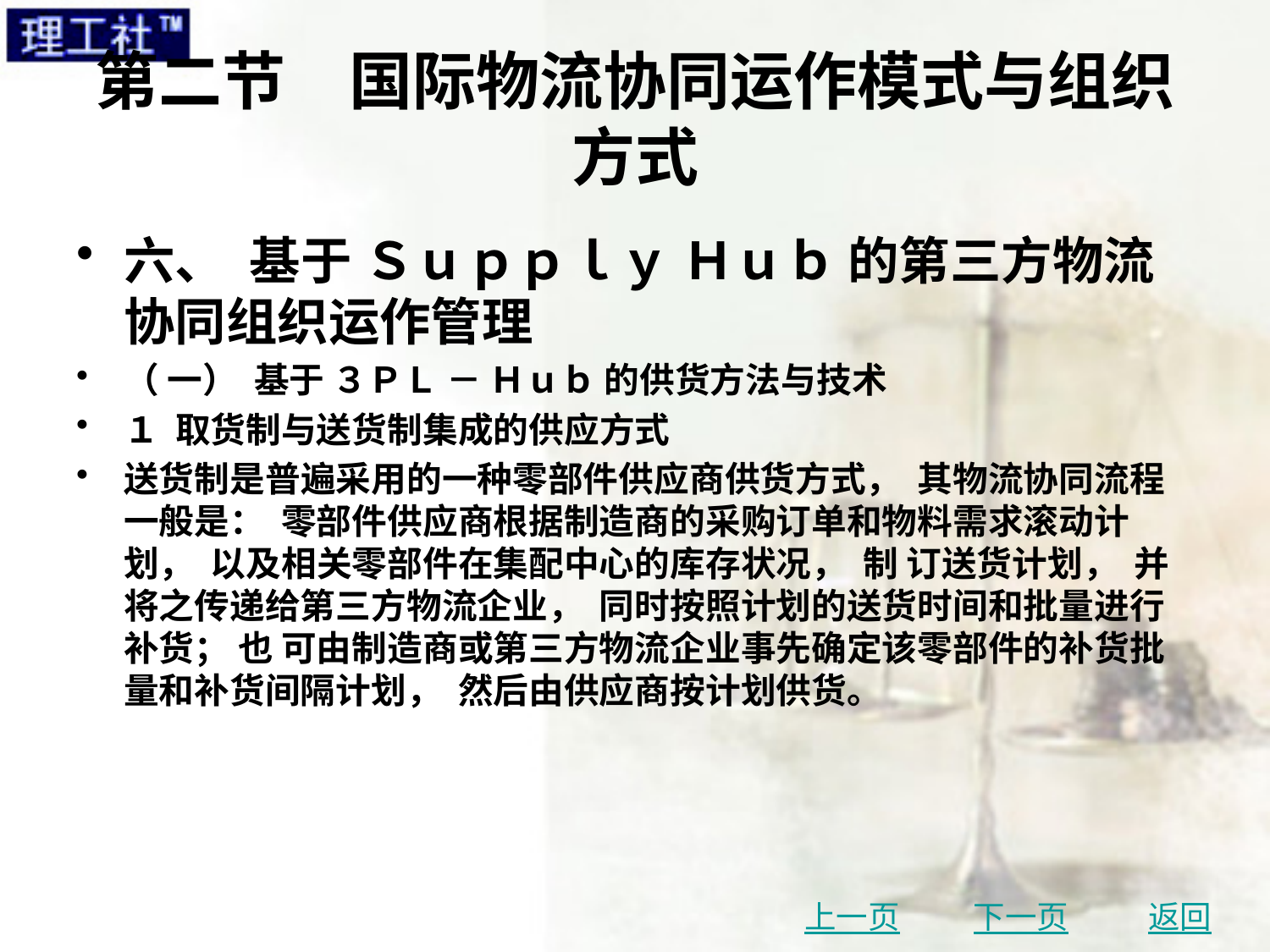

# 第二节　国际物流协同运作模式与组织方式
六、  基于 Ｓｕｐｐｌｙ Ｈｕｂ 的第三方物流协同组织运作管理
（ 一）  基于 ３ＰＬ － Ｈｕｂ 的供货方法与技术
１  取货制与送货制集成的供应方式
送货制是普遍采用的一种零部件供应商供货方式，  其物流协同流程一般是：  零部件供应商根据制造商的采购订单和物料需求滚动计划，  以及相关零部件在集配中心的库存状况，  制 订送货计划，  并将之传递给第三方物流企业，  同时按照计划的送货时间和批量进行补货； 也 可由制造商或第三方物流企业事先确定该零部件的补货批量和补货间隔计划，  然后由供应商按计划供货。
上一页
下一页
返回